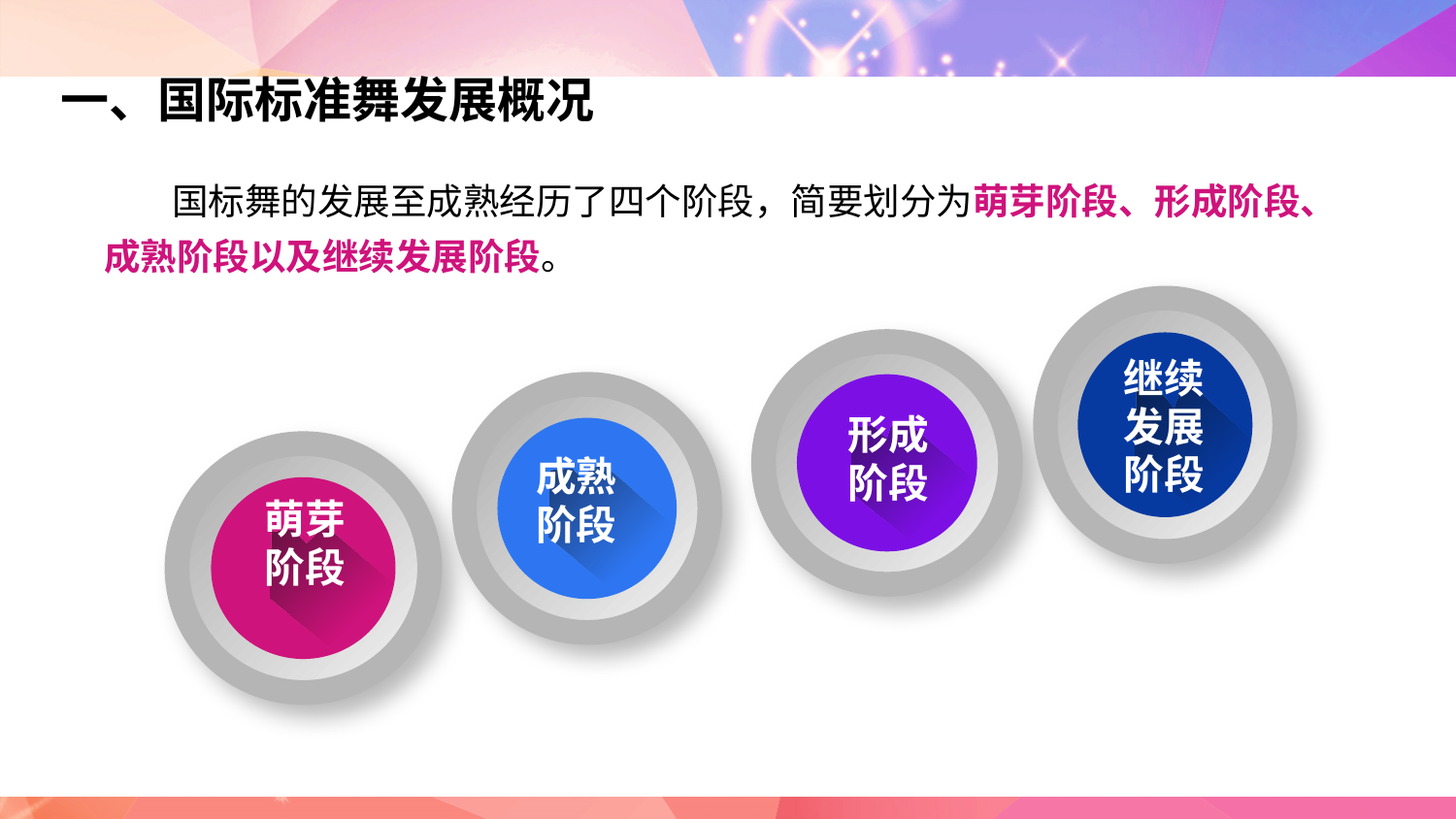

一、国际标准舞发展概况

       国标舞的发展至成熟经历了四个阶段，简要划分为萌芽阶段、形成阶段、成熟阶段以及继续发展阶段。

继续
发展
阶段

形成
阶段

成熟
阶段
萌芽
阶段